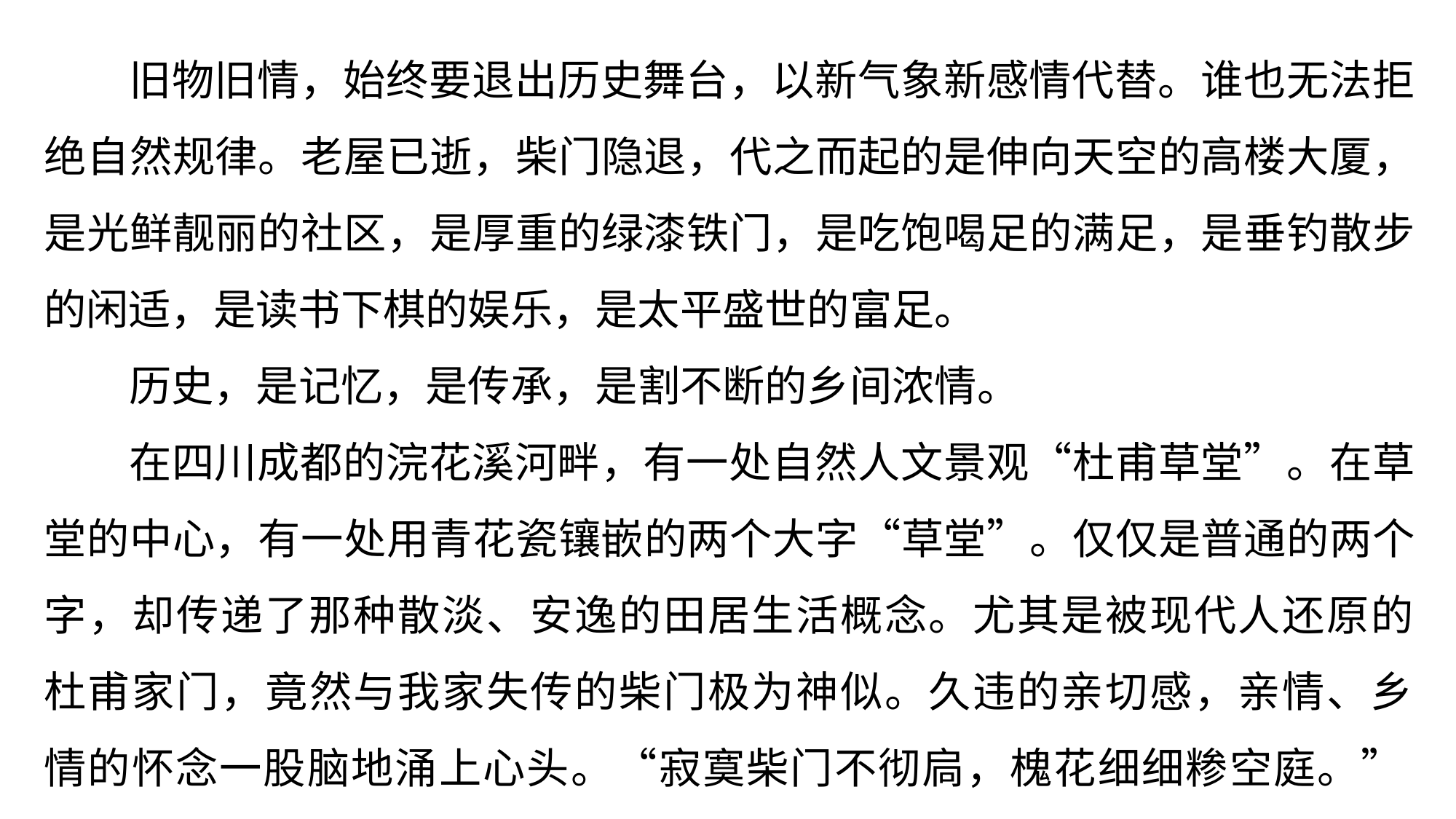

旧物旧情，始终要退出历史舞台，以新气象新感情代替。谁也无法拒绝自然规律。老屋已逝，柴门隐退，代之而起的是伸向天空的高楼大厦，是光鲜靓丽的社区，是厚重的绿漆铁门，是吃饱喝足的满足，是垂钓散步的闲适，是读书下棋的娱乐，是太平盛世的富足。
历史，是记忆，是传承，是割不断的乡间浓情。
在四川成都的浣花溪河畔，有一处自然人文景观“杜甫草堂”。在草堂的中心，有一处用青花瓷镶嵌的两个大字“草堂”。仅仅是普通的两个字，却传递了那种散淡、安逸的田居生活概念。尤其是被现代人还原的杜甫家门，竟然与我家失传的柴门极为神似。久违的亲切感，亲情、乡情的怀念一股脑地涌上心头。“寂寞柴门不彻扃，槐花细细糁空庭。”